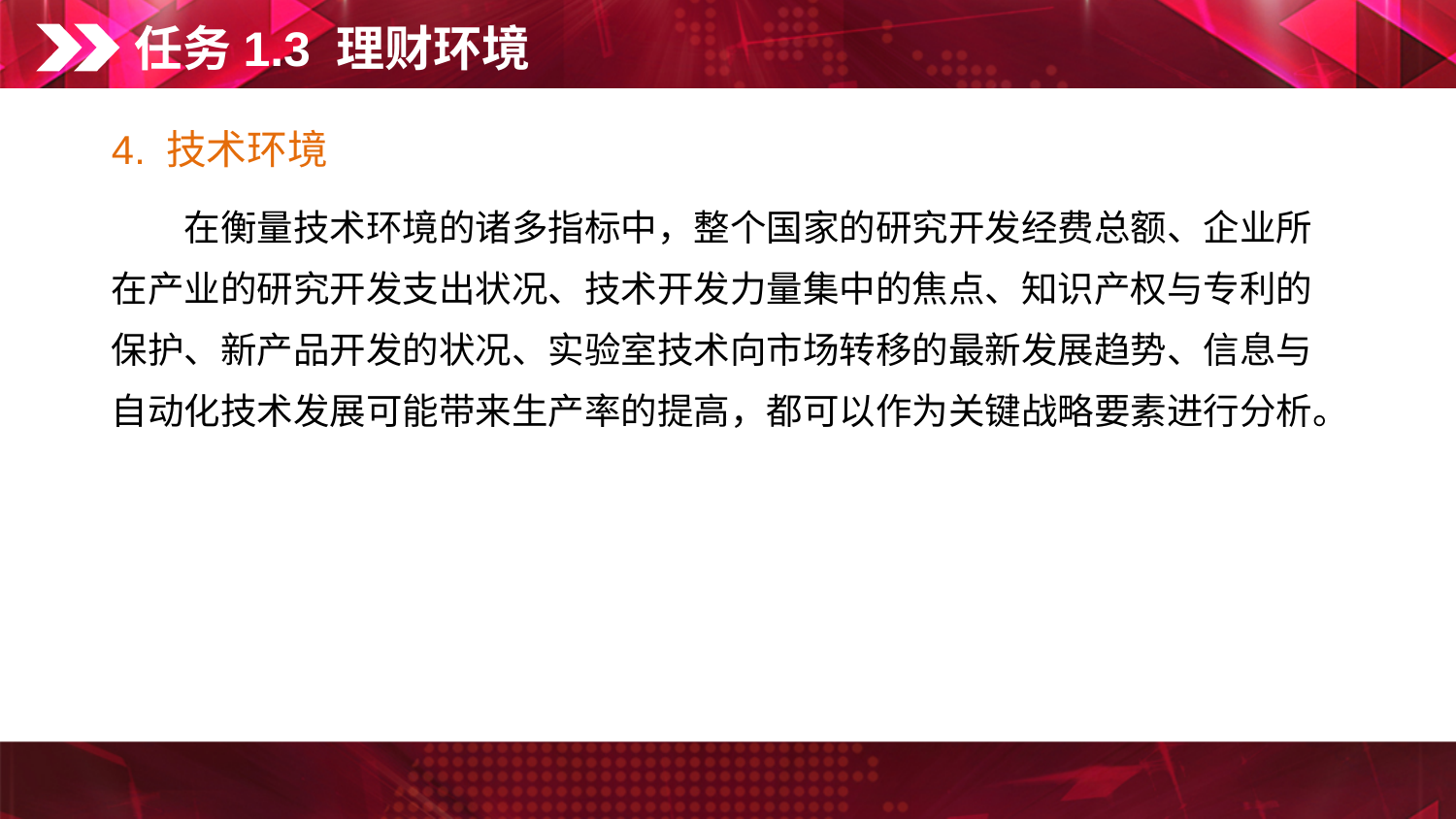

任务1.3 理财环境

4. 技术环境
　　在衡量技术环境的诸多指标中，整个国家的研究开发经费总额、企业所在产业的研究开发支出状况、技术开发力量集中的焦点、知识产权与专利的保护、新产品开发的状况、实验室技术向市场转移的最新发展趋势、信息与自动化技术发展可能带来生产率的提高，都可以作为关键战略要素进行分析。